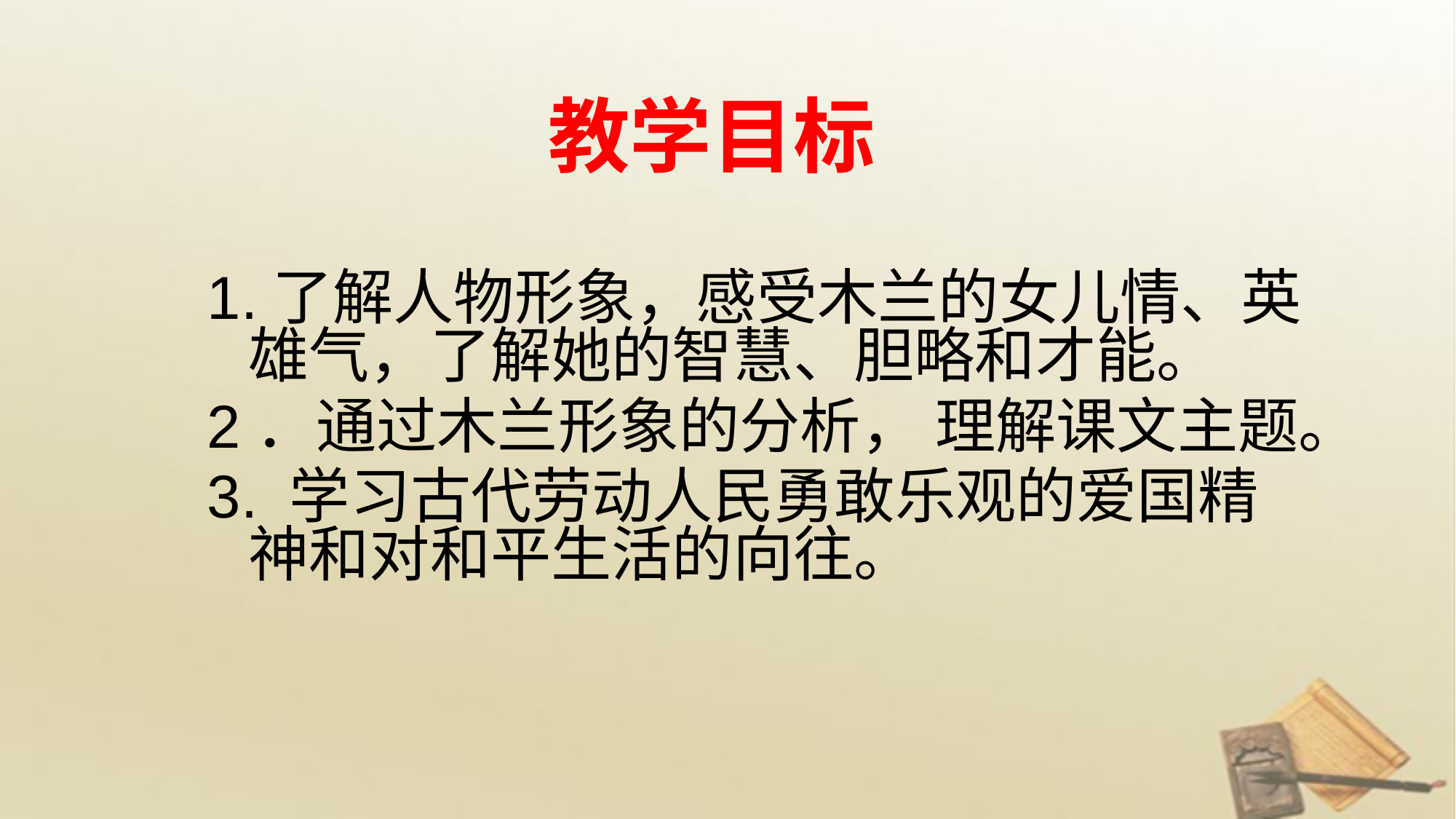

# 教学目标
1.了解人物形象，感受木兰的女儿情、英雄气，了解她的智慧、胆略和才能。
2．通过木兰形象的分析， 理解课文主题。
3. 学习古代劳动人民勇敢乐观的爱国精神和对和平生活的向往。